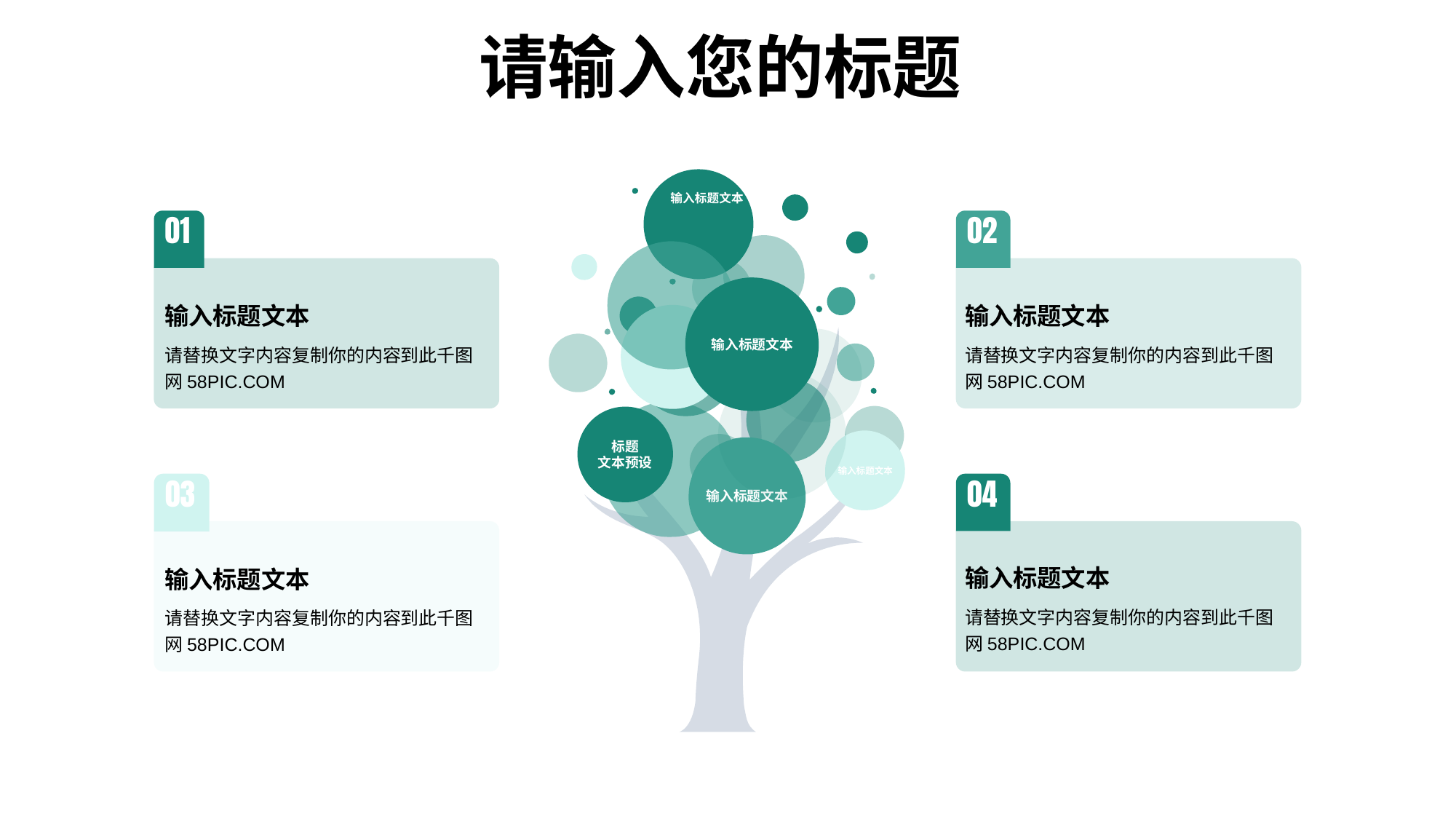

输入标题文本

输入标题文本

标题
文本预设
输入标题文本
输入标题文本
01
02

03
04

输入标题文本
请替换文字内容复制你的内容到此千图网58PIC.COM
输入标题文本
请替换文字内容复制你的内容到此千图网58PIC.COM
输入标题文本
请替换文字内容复制你的内容到此千图网58PIC.COM
输入标题文本
请替换文字内容复制你的内容到此千图网58PIC.COM